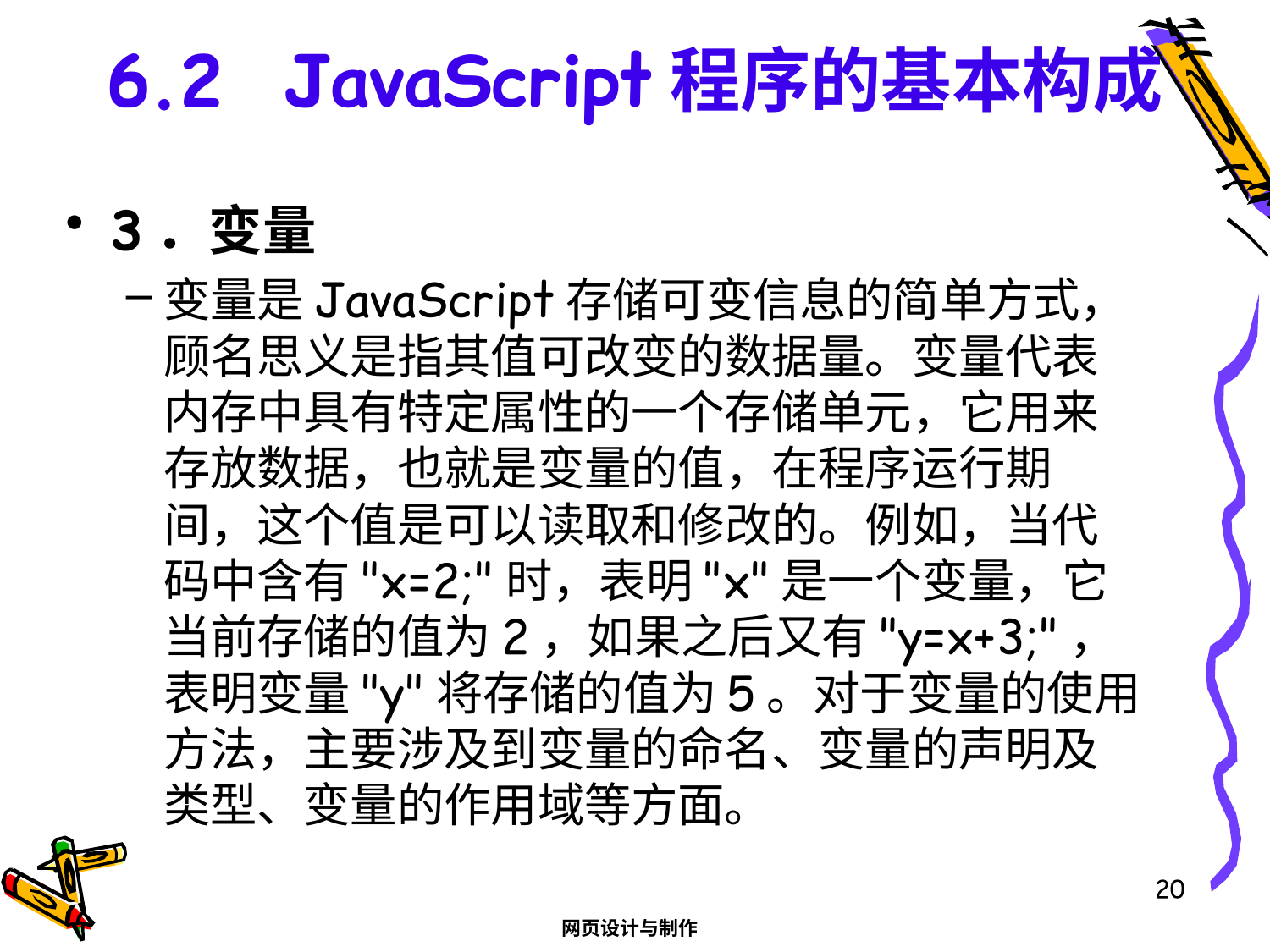

# 6.2  JavaScript程序的基本构成
3．变量
变量是JavaScript存储可变信息的简单方式，顾名思义是指其值可改变的数据量。变量代表内存中具有特定属性的一个存储单元，它用来存放数据，也就是变量的值，在程序运行期间，这个值是可以读取和修改的。例如，当代码中含有"x=2;"时，表明"x"是一个变量，它当前存储的值为2，如果之后又有"y=x+3;"，表明变量"y"将存储的值为5。对于变量的使用方法，主要涉及到变量的命名、变量的声明及类型、变量的作用域等方面。
20
网页设计与制作